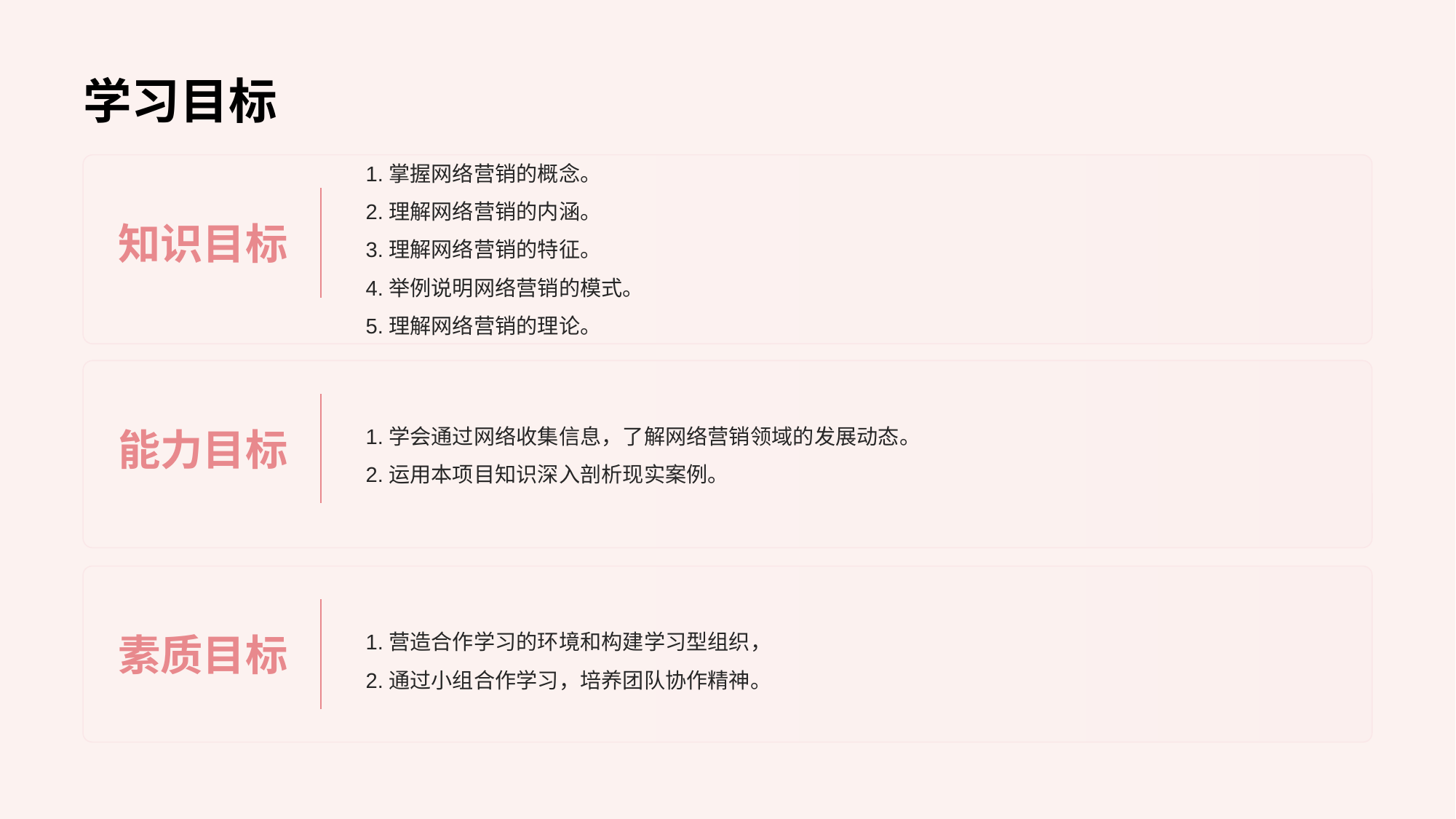

# 学习目标

知识目标
1.掌握网络营销的概念。
2.理解网络营销的内涵。
3.理解网络营销的特征。
4.举例说明网络营销的模式。
5.理解网络营销的理论。

能力目标
1.学会通过网络收集信息，了解网络营销领域的发展动态。
2.运用本项目知识深入剖析现实案例。
素质目标

1.营造合作学习的环境和构建学习型组织，
2.通过小组合作学习，培养团队协作精神。